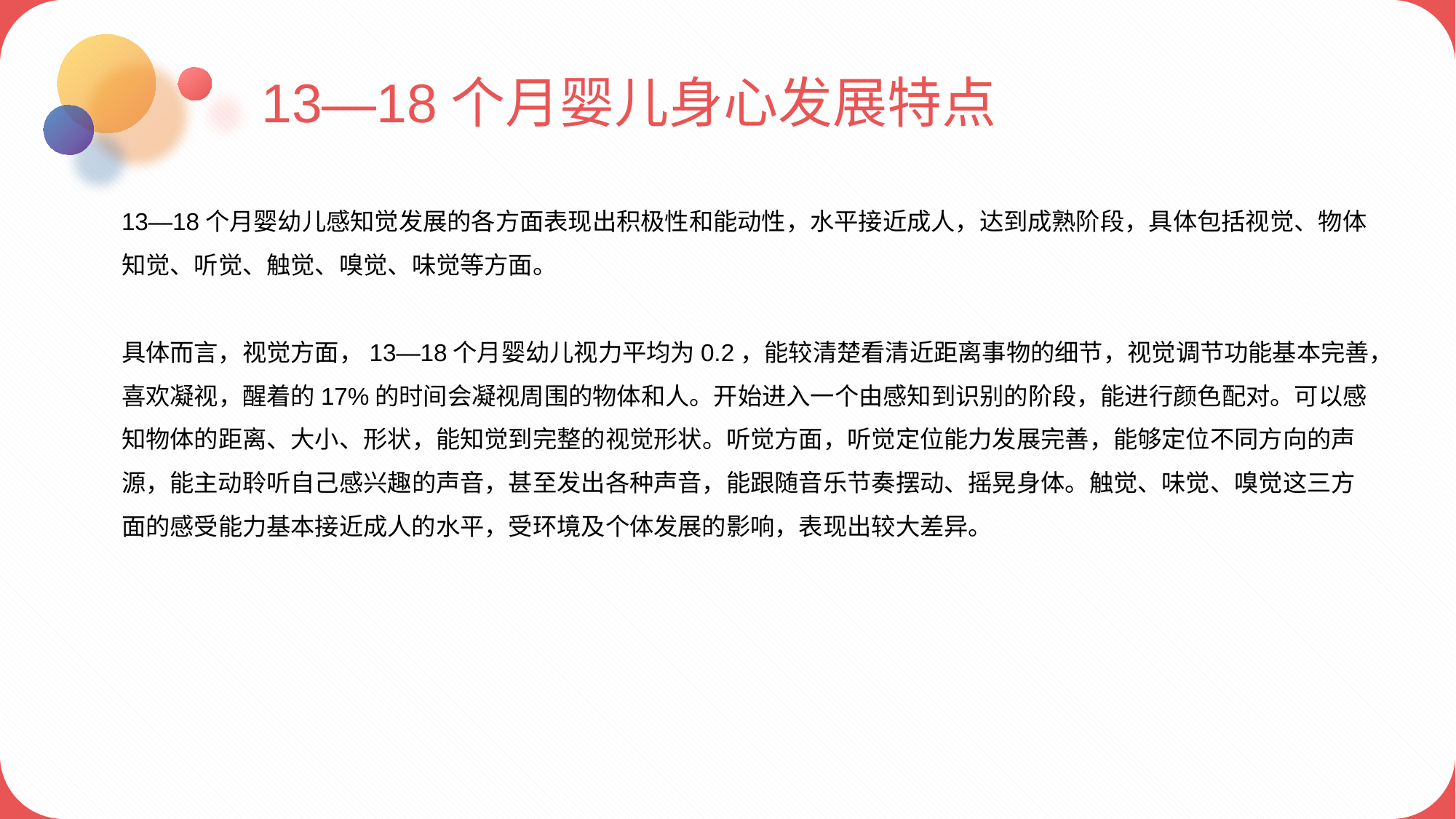

13—18个月婴儿身心发展特点
13—18个月婴幼儿感知觉发展的各方面表现出积极性和能动性，水平接近成人，达到成熟阶段，具体包括视觉、物体知觉、听觉、触觉、嗅觉、味觉等方面。

具体而言，视觉方面，13—18个月婴幼儿视力平均为0.2，能较清楚看清近距离事物的细节，视觉调节功能基本完善，喜欢凝视，醒着的17%的时间会凝视周围的物体和人。开始进入一个由感知到识别的阶段，能进行颜色配对。可以感知物体的距离、大小、形状，能知觉到完整的视觉形状。听觉方面，听觉定位能力发展完善，能够定位不同方向的声源，能主动聆听自己感兴趣的声音，甚至发出各种声音，能跟随音乐节奏摆动、摇晃身体。触觉、味觉、嗅觉这三方面的感受能力基本接近成人的水平，受环境及个体发展的影响，表现出较大差异。